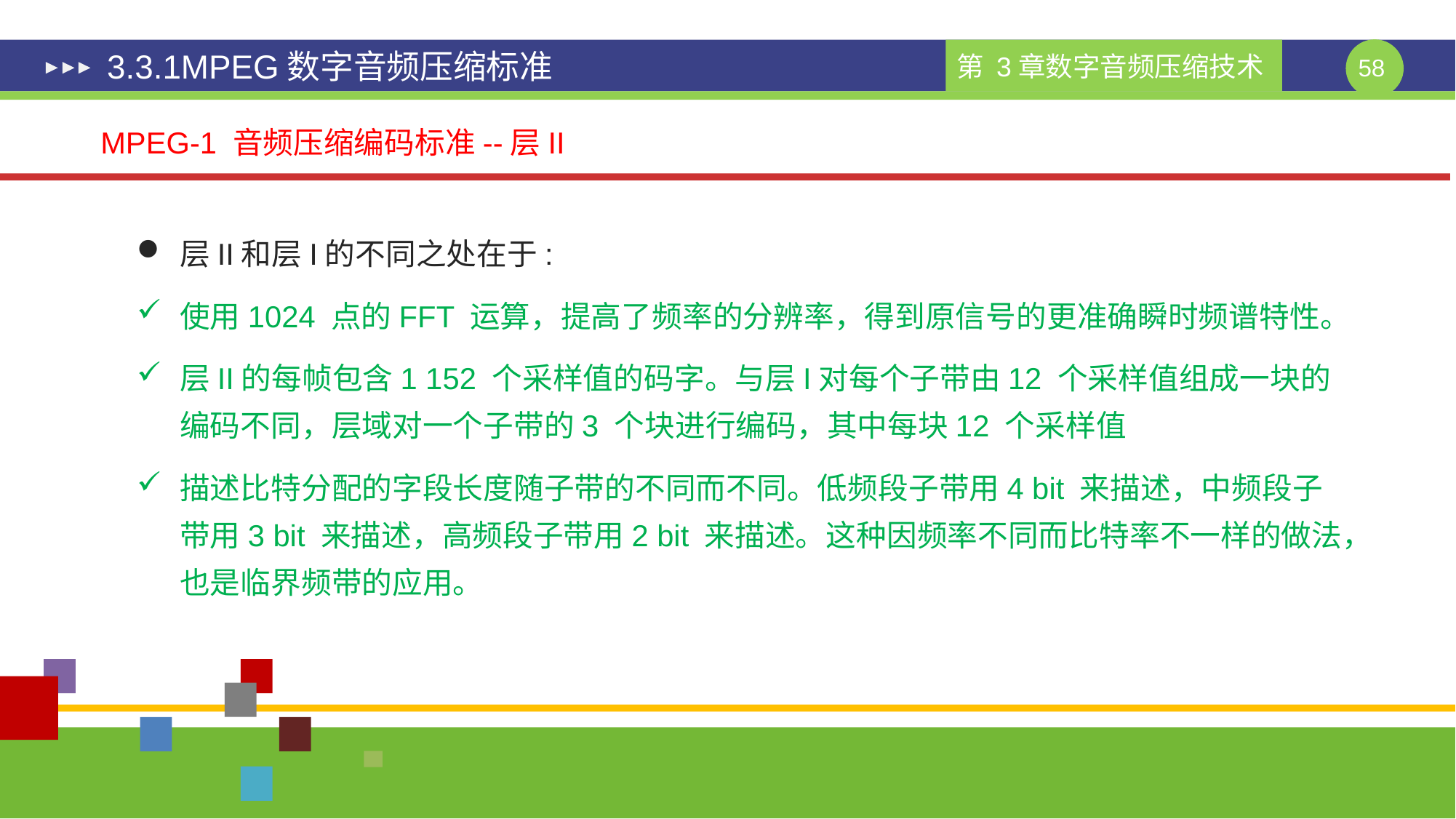

# 3.3.1MPEG数字音频压缩标准
MPEG-1 音频压缩编码标准--层II

层II和层I的不同之处在于:
使用1024 点的FFT 运算，提高了频率的分辨率，得到原信号的更准确瞬时频谱特性。
层II的每帧包含1 152 个采样值的码字。与层I对每个子带由12 个采样值组成一块的编码不同，层域对一个子带的3 个块进行编码，其中每块12 个采样值
描述比特分配的字段长度随子带的不同而不同。低频段子带用4 bit 来描述，中频段子带用3 bit 来描述，高频段子带用2 bit 来描述。这种因频率不同而比特率不一样的做法，也是临界频带的应用。